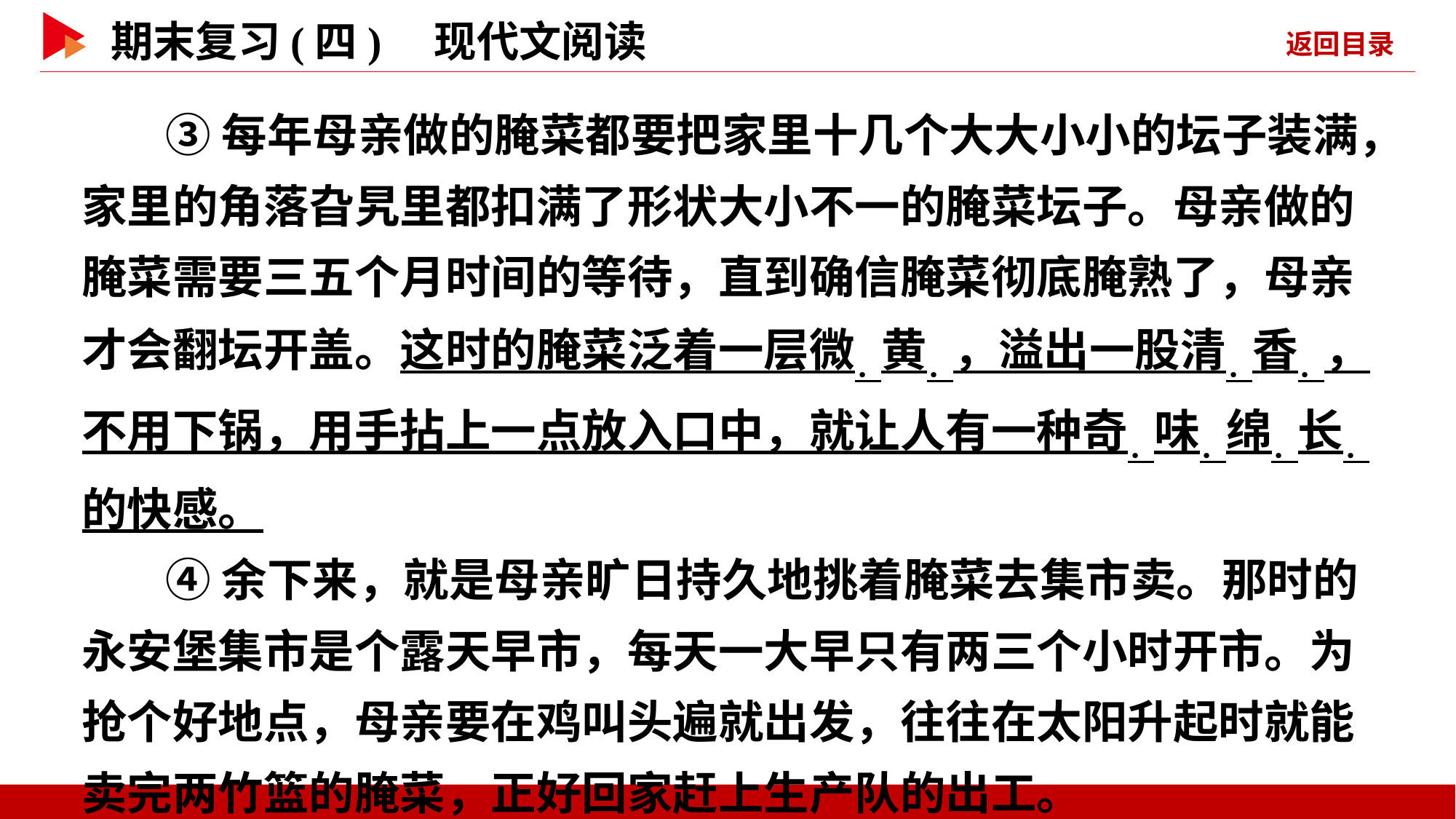

③每年母亲做的腌菜都要把家里十几个大大小小的坛子装满，家里的角落旮旯里都扣满了形状大小不一的腌菜坛子。母亲做的腌菜需要三五个月时间的等待，直到确信腌菜彻底腌熟了，母亲才会翻坛开盖。这时的腌菜泛着一层微．黄．，溢出一股清．香．，不用下锅，用手拈上一点放入口中，就让人有一种奇．味．绵．长．的快感。
④余下来，就是母亲旷日持久地挑着腌菜去集市卖。那时的永安堡集市是个露天早市，每天一大早只有两三个小时开市。为抢个好地点，母亲要在鸡叫头遍就出发，往往在太阳升起时就能卖完两竹篮的腌菜，正好回家赶上生产队的出工。